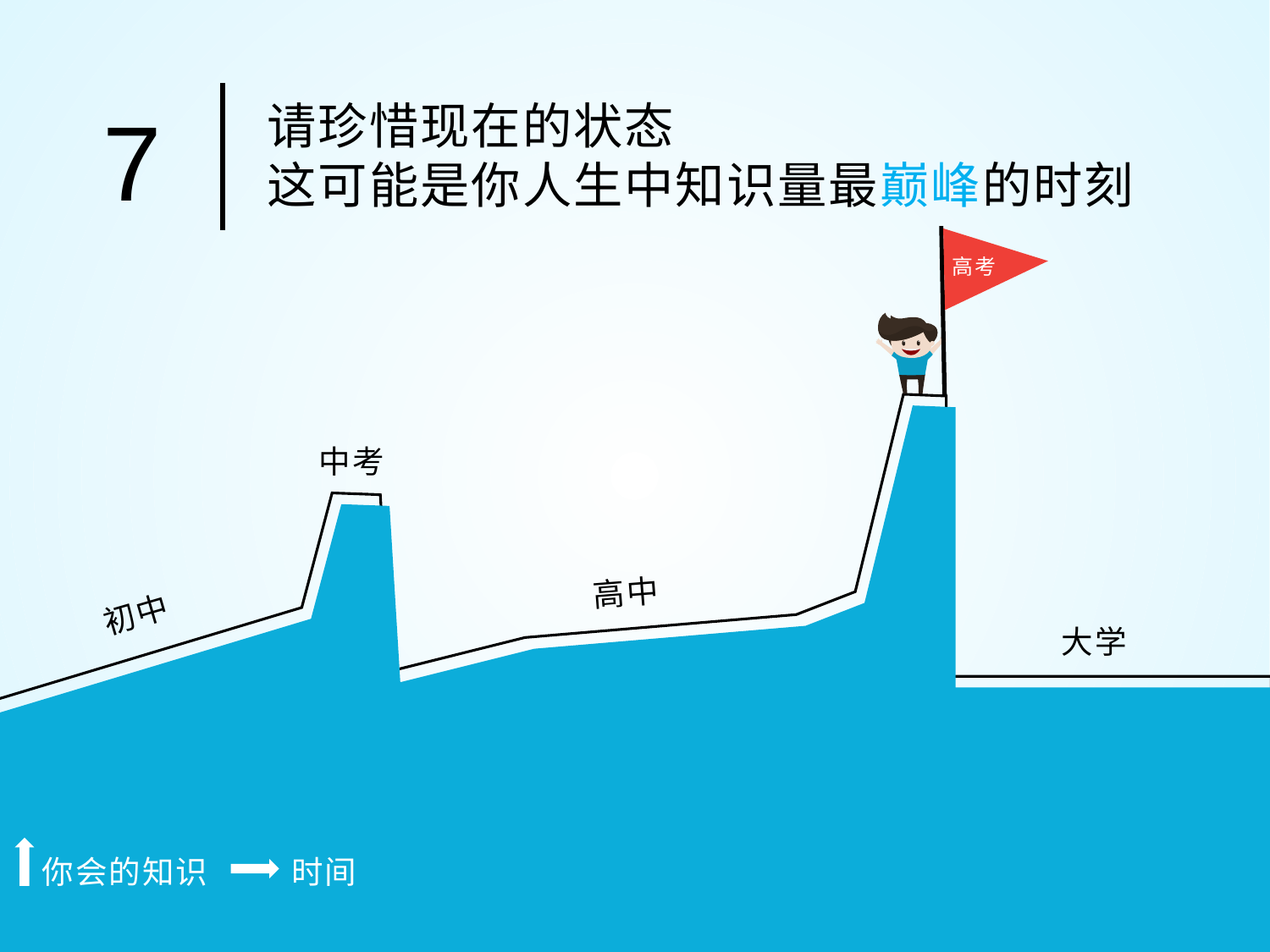

请珍惜现在的状态
这可能是你人生中知识量最巅峰的时刻
7

高考

中考
高中
初中
大学

你会的知识
时间